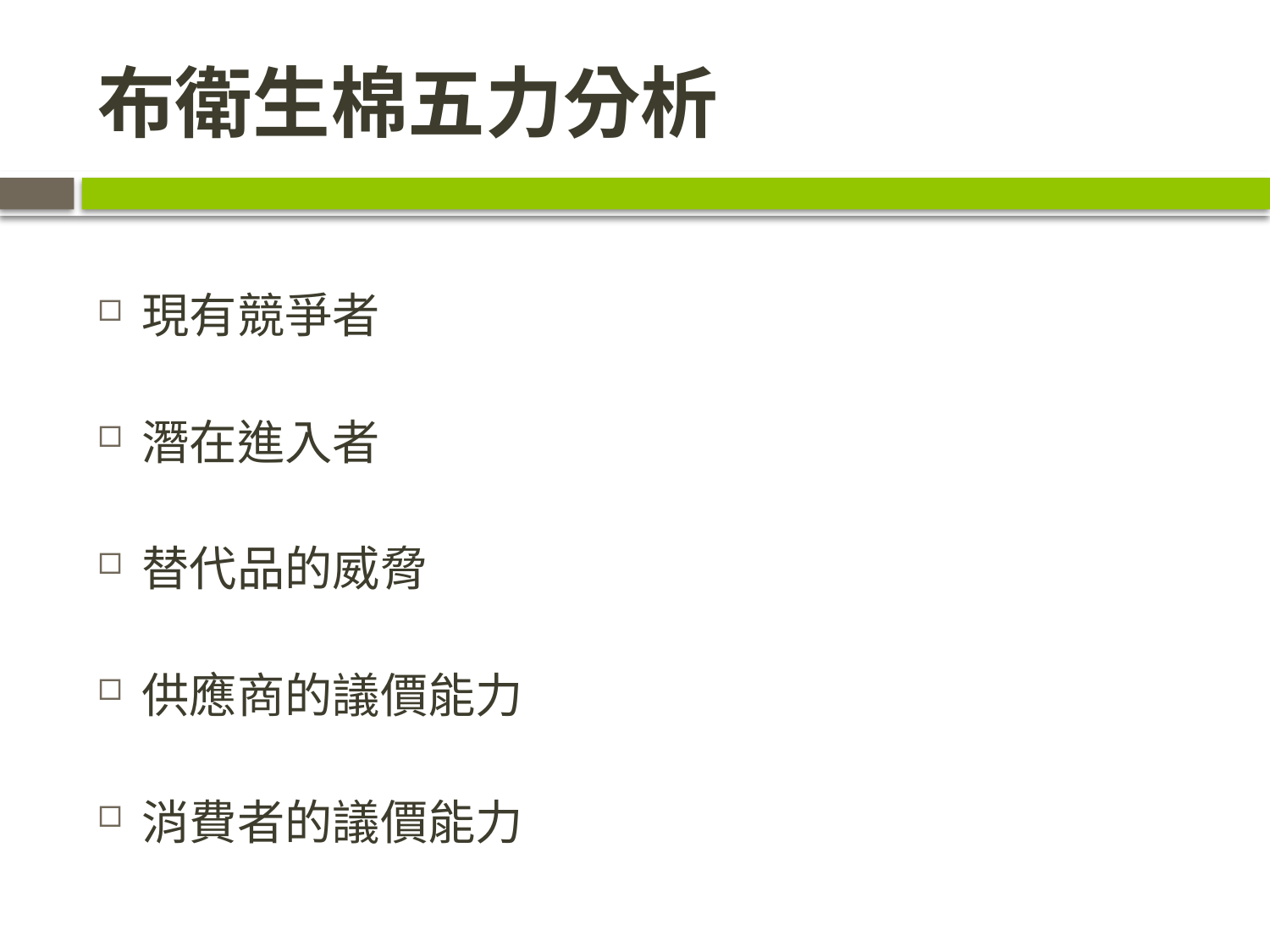

# 布衛生棉五力分析
現有競爭者
潛在進入者
替代品的威脅
供應商的議價能力
消費者的議價能力